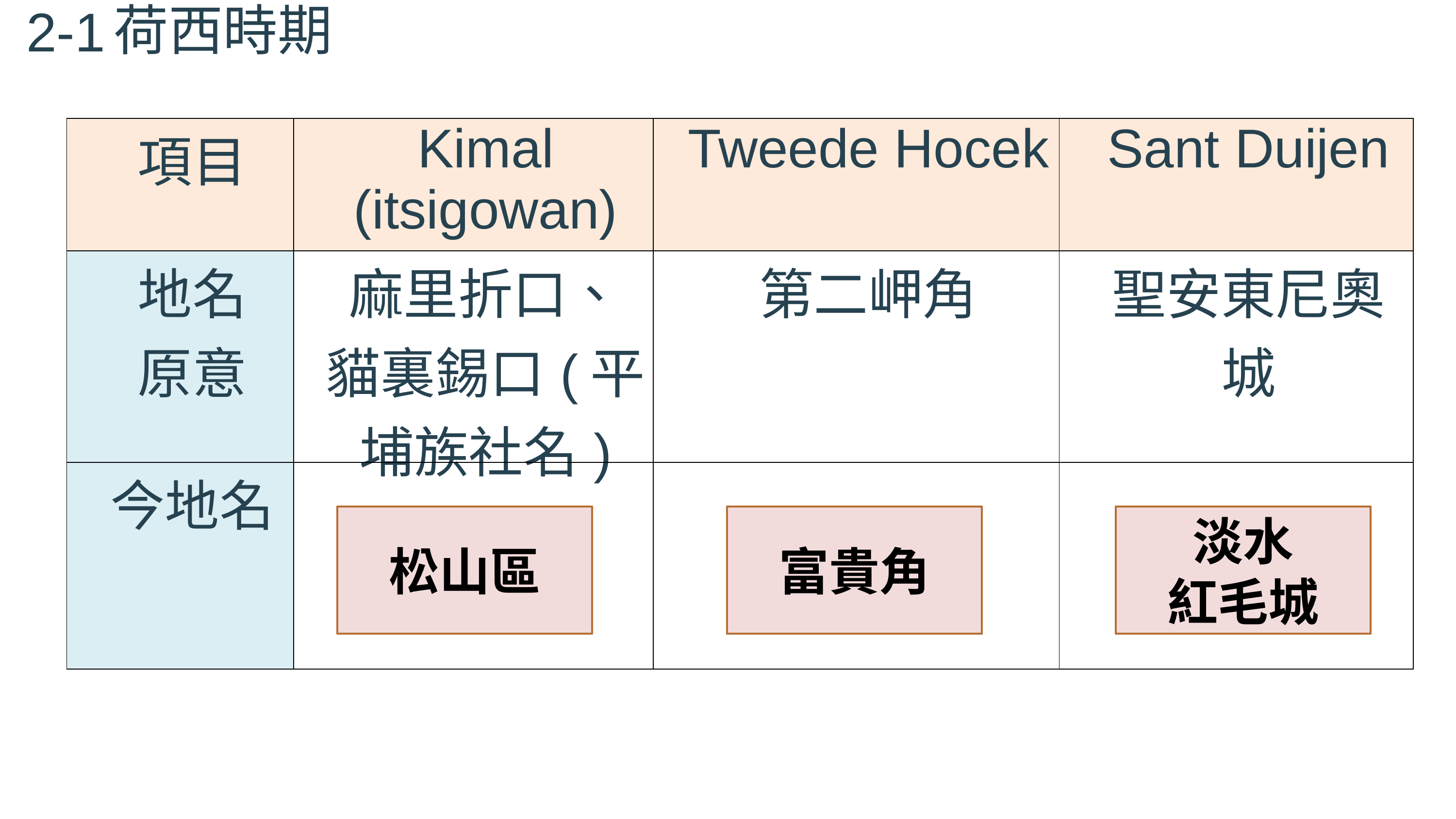

荷西時期
2-1
| 項目 | Kimal (itsigowan) | Tweede Hocek | Sant Duijen |
| --- | --- | --- | --- |
| 地名 原意 | 麻里折口、貓裏錫口(平埔族社名) | 第二岬角 | 聖安東尼奧城 |
| 今地名 |  |  |  |
松山區
富貴角
淡水
紅毛城